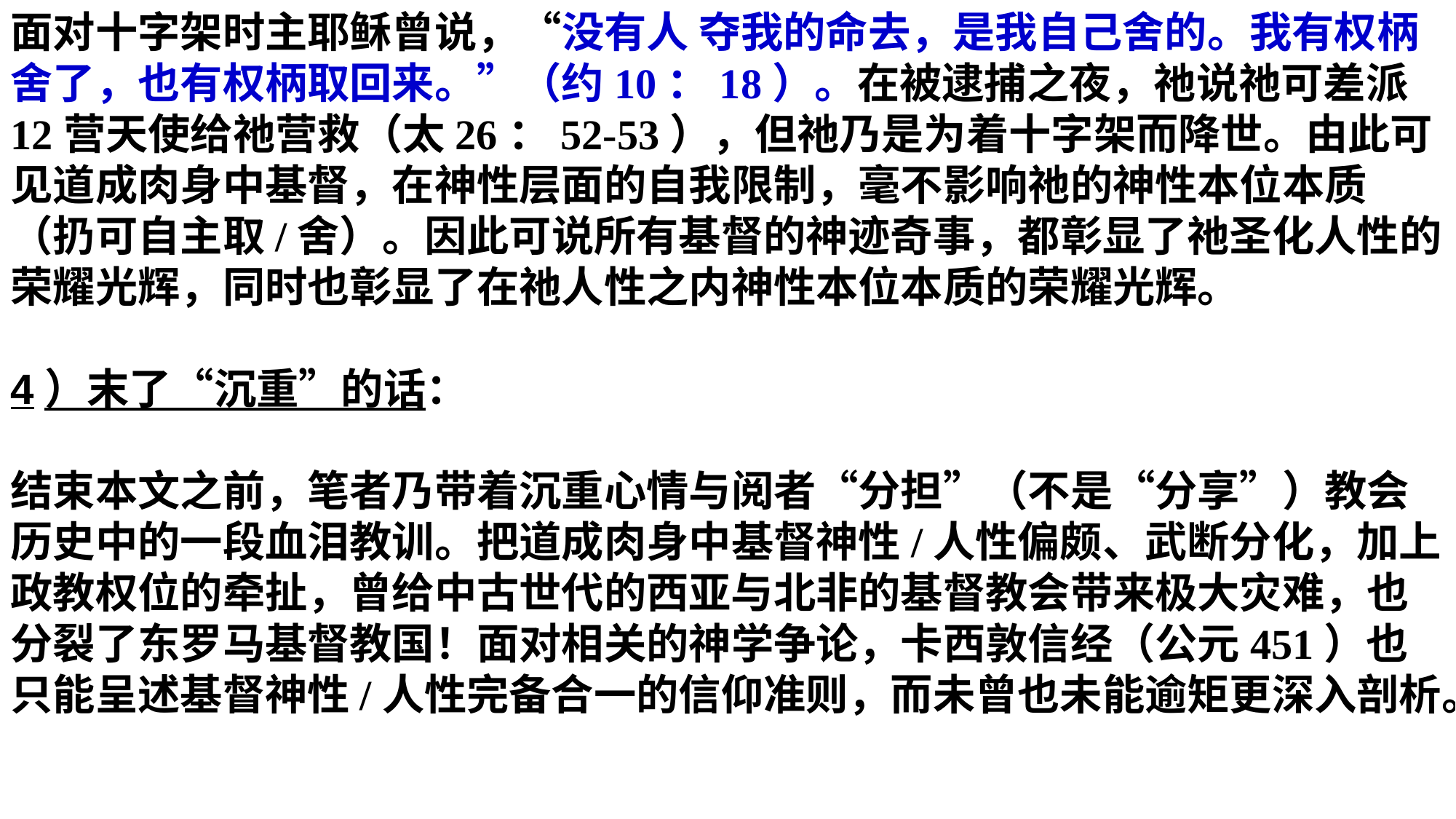

面对十字架时主耶稣曾说，“没有人 夺我的命去，是我自己舍的。我有权柄舍了，也有权柄取回来。”（约10：18）。在被逮捕之夜，祂说祂可差派12营天使给祂营救（太26：52-53），但祂乃是为着十字架而降世。由此可见道成肉身中基督，在神性层面的自我限制，毫不影响祂的神性本位本质（扔可自主取/舍）。因此可说所有基督的神迹奇事，都彰显了祂圣化人性的荣耀光辉，同时也彰显了在祂人性之内神性本位本质的荣耀光辉。

4）末了“沉重”的话：

结束本文之前，笔者乃带着沉重心情与阅者“分担”（不是“分享”）教会历史中的一段血泪教训。把道成肉身中基督神性/人性偏颇、武断分化，加上政教权位的牵扯，曾给中古世代的西亚与北非的基督教会带来极大灾难，也分裂了东罗马基督教国！面对相关的神学争论，卡西敦信经（公元451）也只能呈述基督神性/人性完备合一的信仰准则，而未曾也未能逾矩更深入剖析。